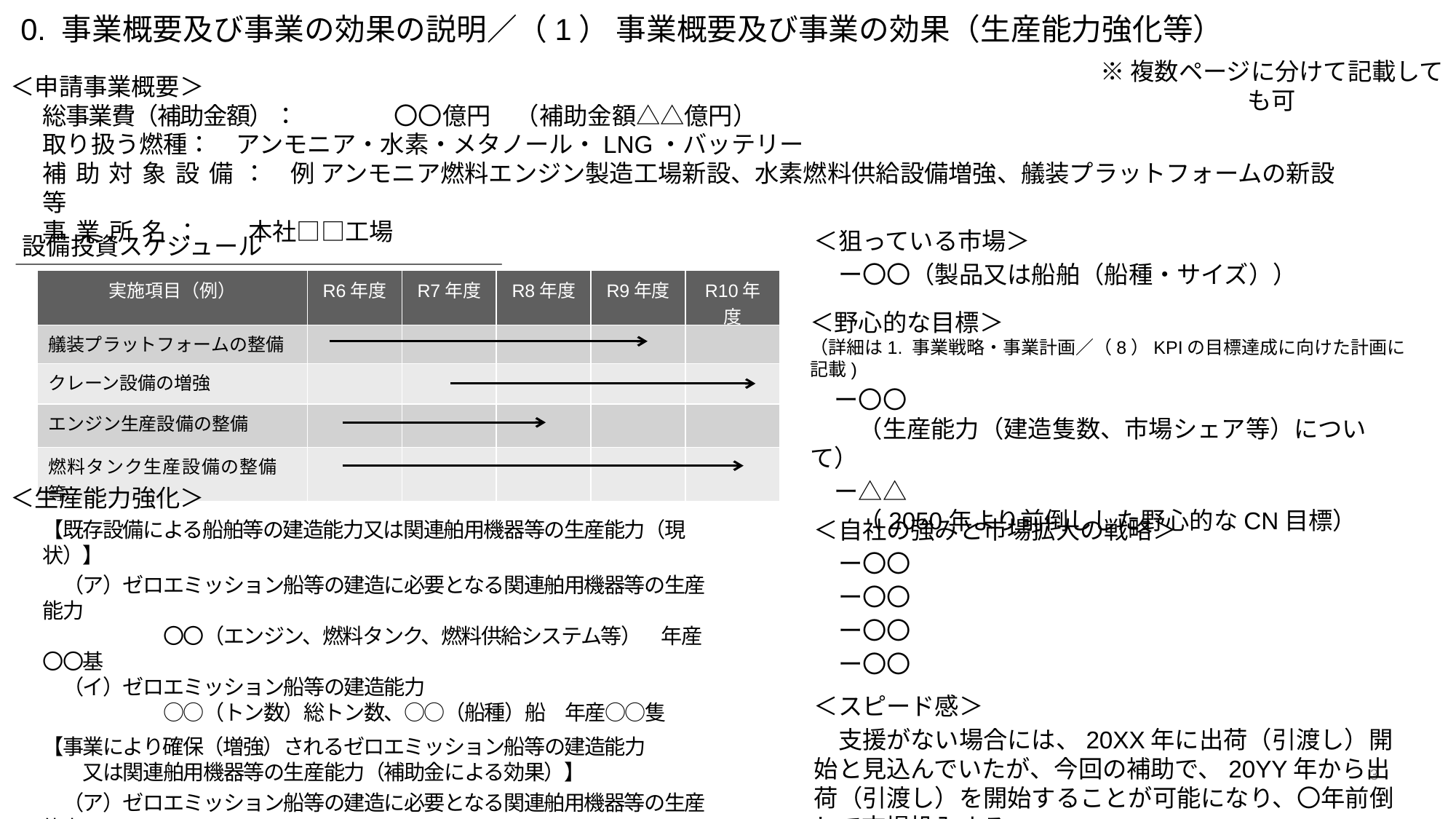

0. 事業概要及び事業の効果の説明／（1） 事業概要及び事業の効果（生産能力強化等）
※複数ページに分けて記載しても可
＜申請事業概要＞
総事業費（補助金額）：	　〇〇億円　（補助金額△△億円）
取り扱う燃種：　アンモニア・水素・メタノール・LNG・バッテリー
補助対象設備：　例 アンモニア燃料エンジン製造工場新設、水素燃料供給設備増強、艤装プラットフォームの新設等
事業所名：　　本社□□工場
＜狙っている市場＞
　ー〇〇（製品又は船舶（船種・サイズ））
設備投資スケジュール
| 実施項目（例） | R6年度 | R7年度 | R8年度 | R9年度 | R10年度 |
| --- | --- | --- | --- | --- | --- |
| 艤装プラットフォームの整備 |  |  |  |  |  |
| クレーン設備の増強 |  |  |  |  |  |
| エンジン生産設備の整備 |  |  |  |  |  |
| 燃料タンク生産設備の整備　等 |  |  |  |  |  |
＜野心的な目標＞
（詳細は1. 事業戦略・事業計画／（8）KPIの目標達成に向けた計画に記載)
　ー〇〇
　　（生産能力（建造隻数、市場シェア等）について）
　ー△△
　　（2050年より前倒しした野心的なCN目標）
＜生産能力強化＞
【既存設備による船舶等の建造能力又は関連舶用機器等の生産能力（現状）】
　（ア）ゼロエミッション船等の建造に必要となる関連舶用機器等の生産能力
　　　　　　〇〇（エンジン、燃料タンク、燃料供給システム等）　年産〇〇基
　（イ）ゼロエミッション船等の建造能力
　　　　　　○○（トン数）総トン数、○○（船種）船　年産○○隻
【事業により確保（増強）されるゼロエミッション船等の建造能力
　　又は関連舶用機器等の生産能力（補助金による効果）】
　（ア）ゼロエミッション船等の建造に必要となる関連舶用機器等の生産能力
　　　　　　〇〇（エンジン、燃料タンク、燃料供給システム等）　年産〇〇基
　（イ）ゼロエミッション船等の建造能力
　　　　　　○○（トン数）総トン数、○○（船種）船　年産○○隻
＜自社の強みと市場拡大の戦略＞
　ー〇〇
　ー〇〇
　ー〇〇
　ー〇〇
＜スピード感＞
　支援がない場合には、20XX年に出荷（引渡し）開始と見込んでいたが、今回の補助で、20YY年から出荷（引渡し）を開始することが可能になり、〇年前倒して市場投入する。